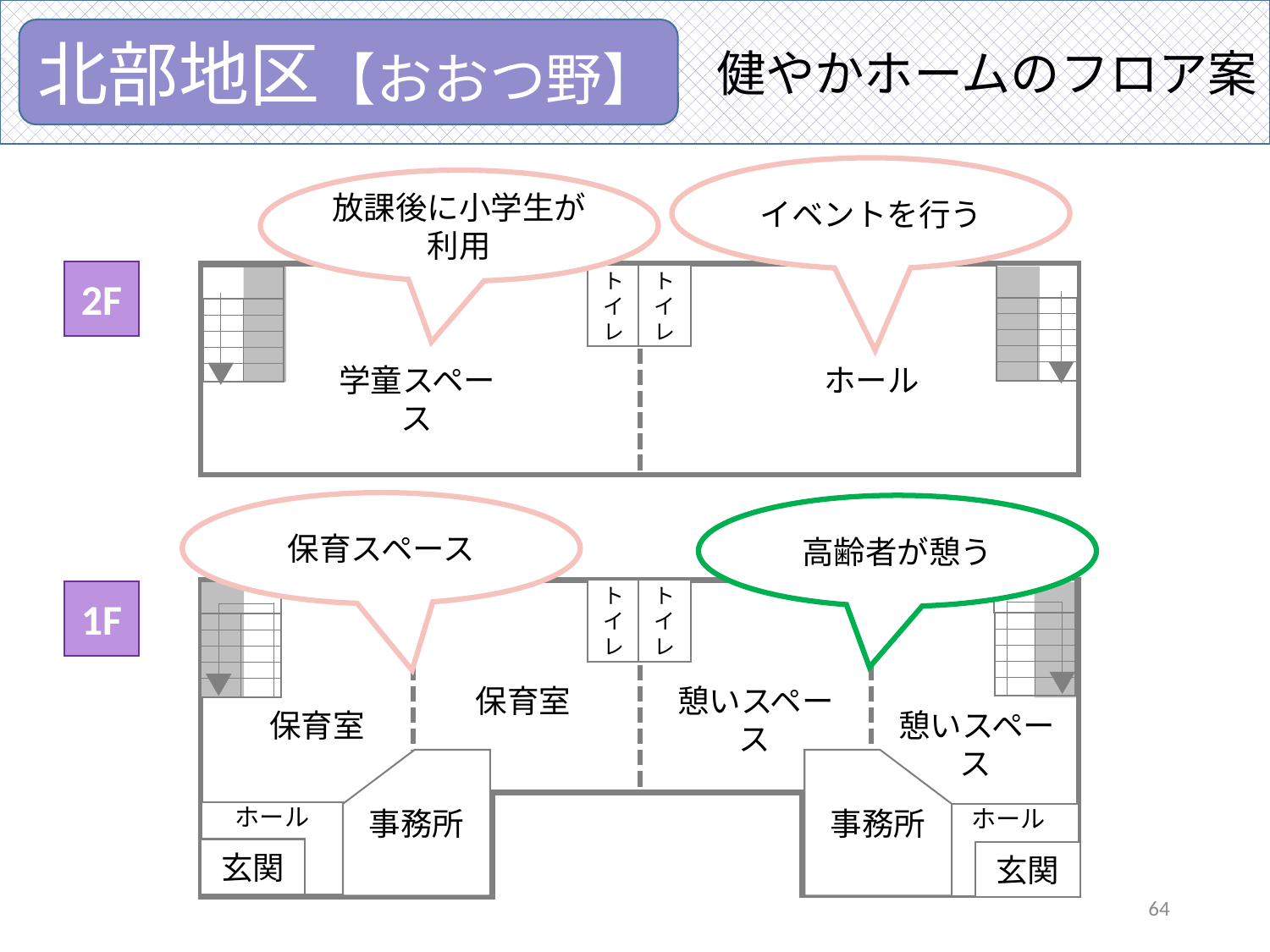

健やかホームのフロア案
北部地区【おおつ野】
イベントを行う
放課後に小学生が利用
2F

トイレ
トイレ

学童スペース
ホール
保育スペース
高齢者が憩う

トイレ
トイレ

保育室
憩いスペース
保育室
憩いスペース
事務所
事務所
ホール

ホール

玄関
玄関
1F
64